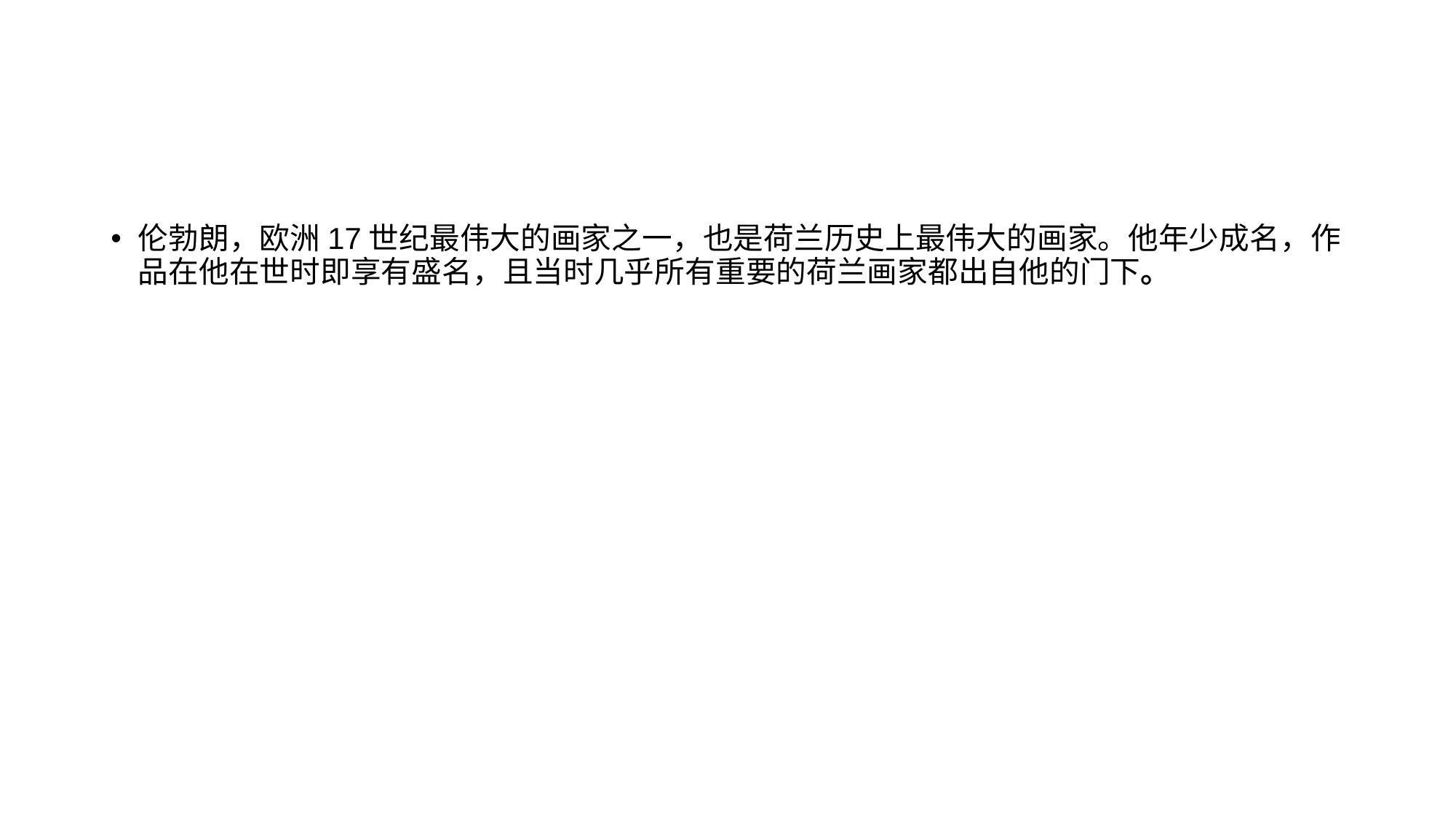

伦勃朗，欧洲17世纪最伟大的画家之一，也是荷兰历史上最伟大的画家。他年少成名，作品在他在世时即享有盛名，且当时几乎所有重要的荷兰画家都出自他的门下。